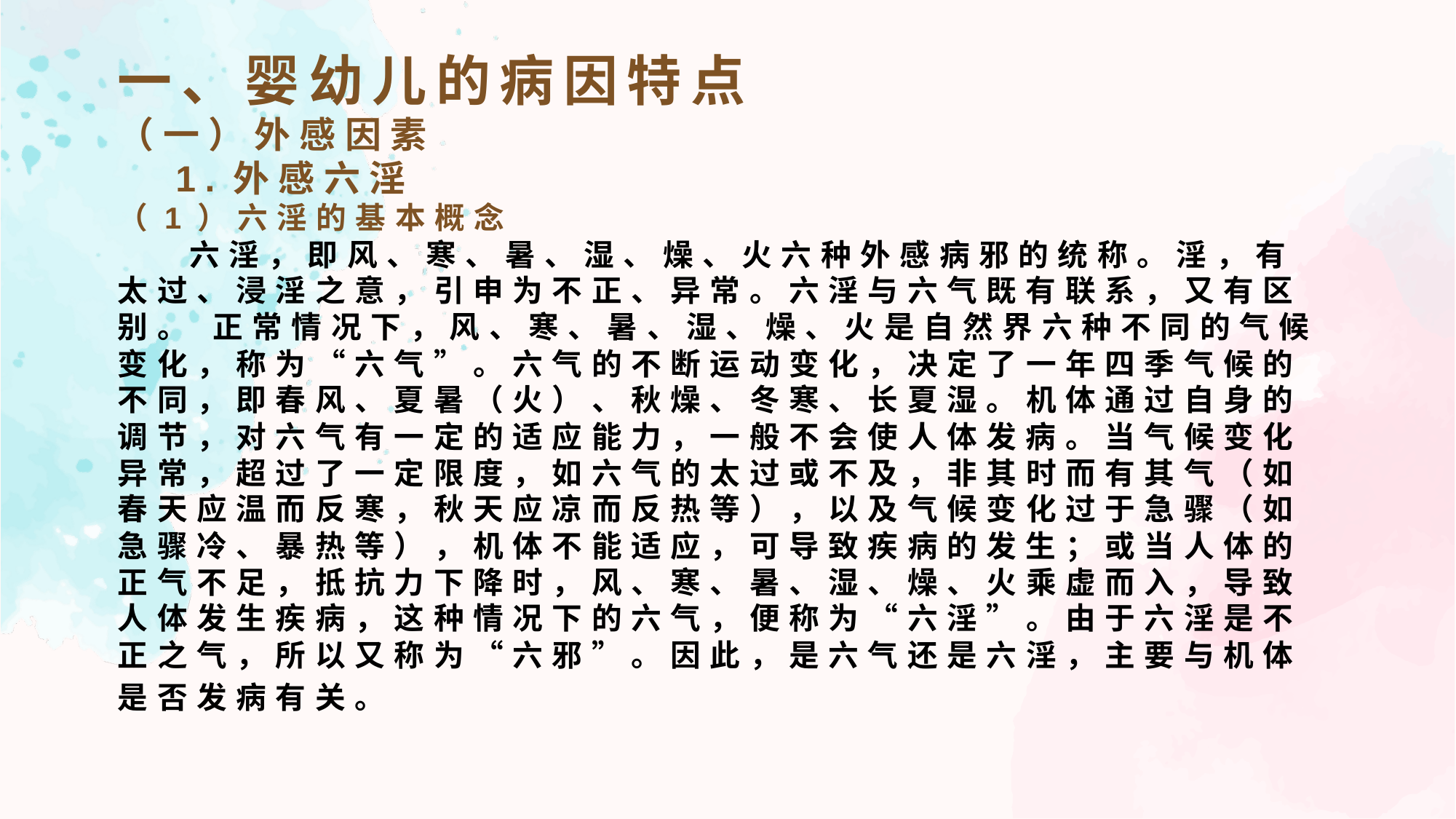

一、婴幼儿的病因特点
（一）外感因素
   1.外感六淫
（1）六淫的基本概念
    六淫，即风、寒、暑、湿、燥、火六种外感病邪的统称。淫，有太过、浸淫之意，引申为不正、异常。六淫与六气既有联系，又有区别。 正常情况下，风、寒、暑、湿、燥、火是自然界六种不同的气候变化，称为“六气”。六气的不断运动变化，决定了一年四季气候的不同，即春风、夏暑（火）、秋燥、冬寒、长夏湿。机体通过自身的调节，对六气有一定的适应能力，一般不会使人体发病。当气候变化异常，超过了一定限度，如六气的太过或不及，非其时而有其气（如春天应温而反寒，秋天应凉而反热等），以及气候变化过于急骤（如急骤冷、暴热等），机体不能适应，可导致疾病的发生；或当人体的正气不足，抵抗力下降时，风、寒、暑、湿、燥、火乘虚而入，导致人体发生疾病，这种情况下的六气，便称为“六淫”。由于六淫是不正之气，所以又称为“六邪”。因此，是六气还是六淫，主要与机体是否发病有关。